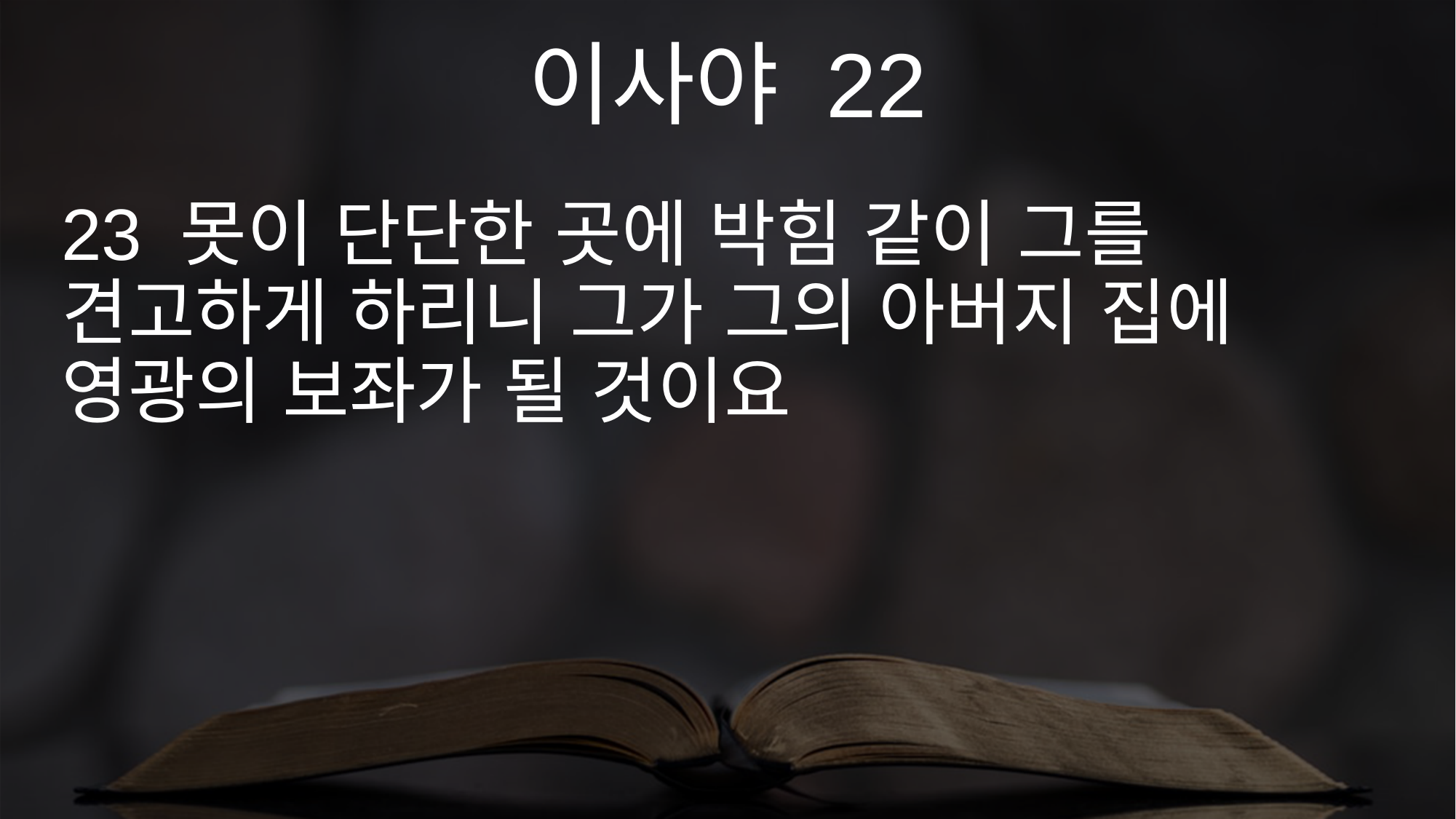

이사야 22
23 못이 단단한 곳에 박힘 같이 그를 견고하게 하리니 그가 그의 아버지 집에 영광의 보좌가 될 것이요